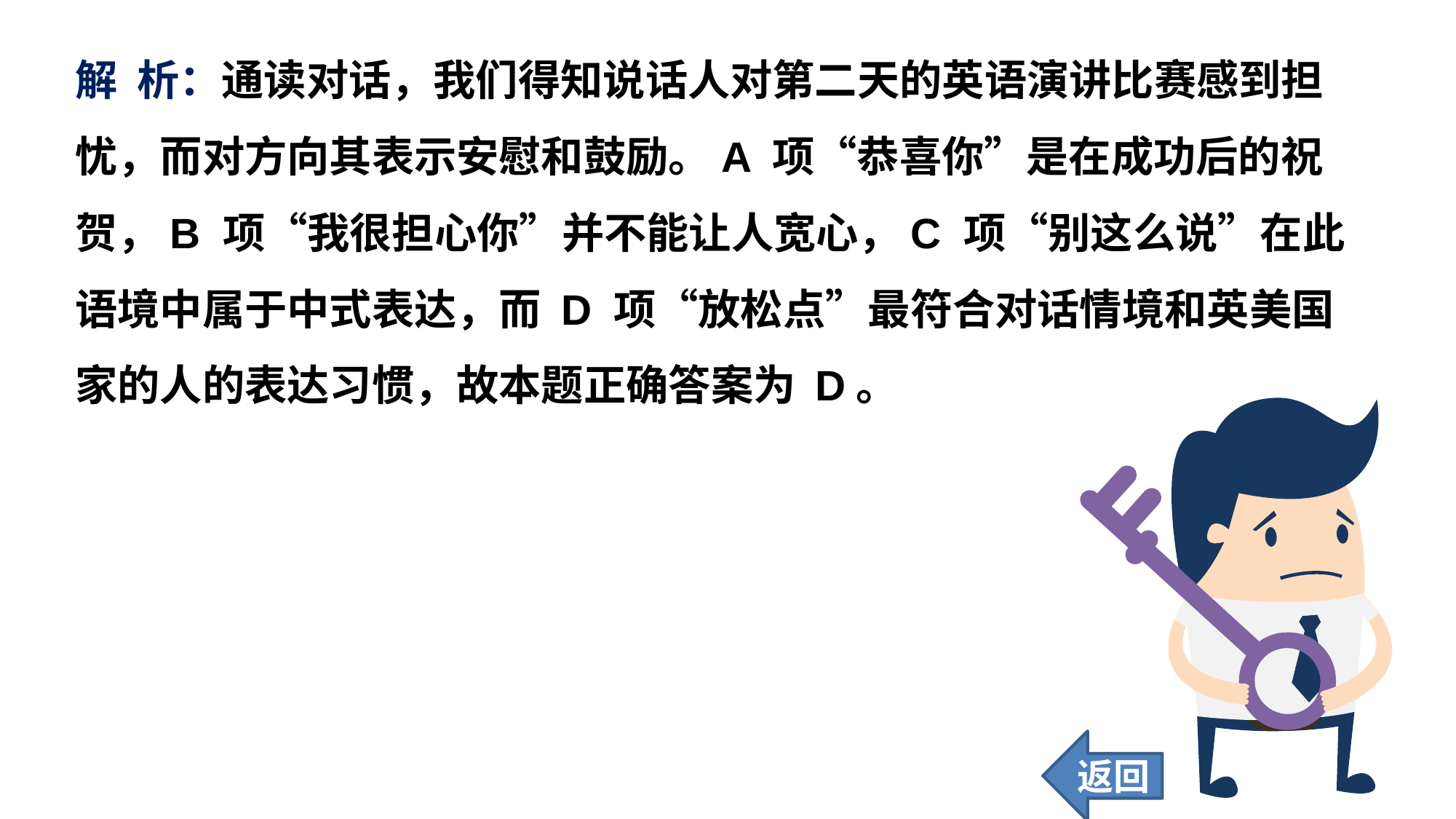

解  析：通读对话，我们得知说话人对第二天的英语演讲比赛感到担忧，而对方向其表示安慰和鼓励。A 项“恭喜你”是在成功后的祝贺，B 项“我很担心你”并不能让人宽心，C 项“别这么说”在此语境中属于中式表达，而 D 项“放松点”最符合对话情境和英美国家的人的表达习惯，故本题正确答案为 D。

返回
57